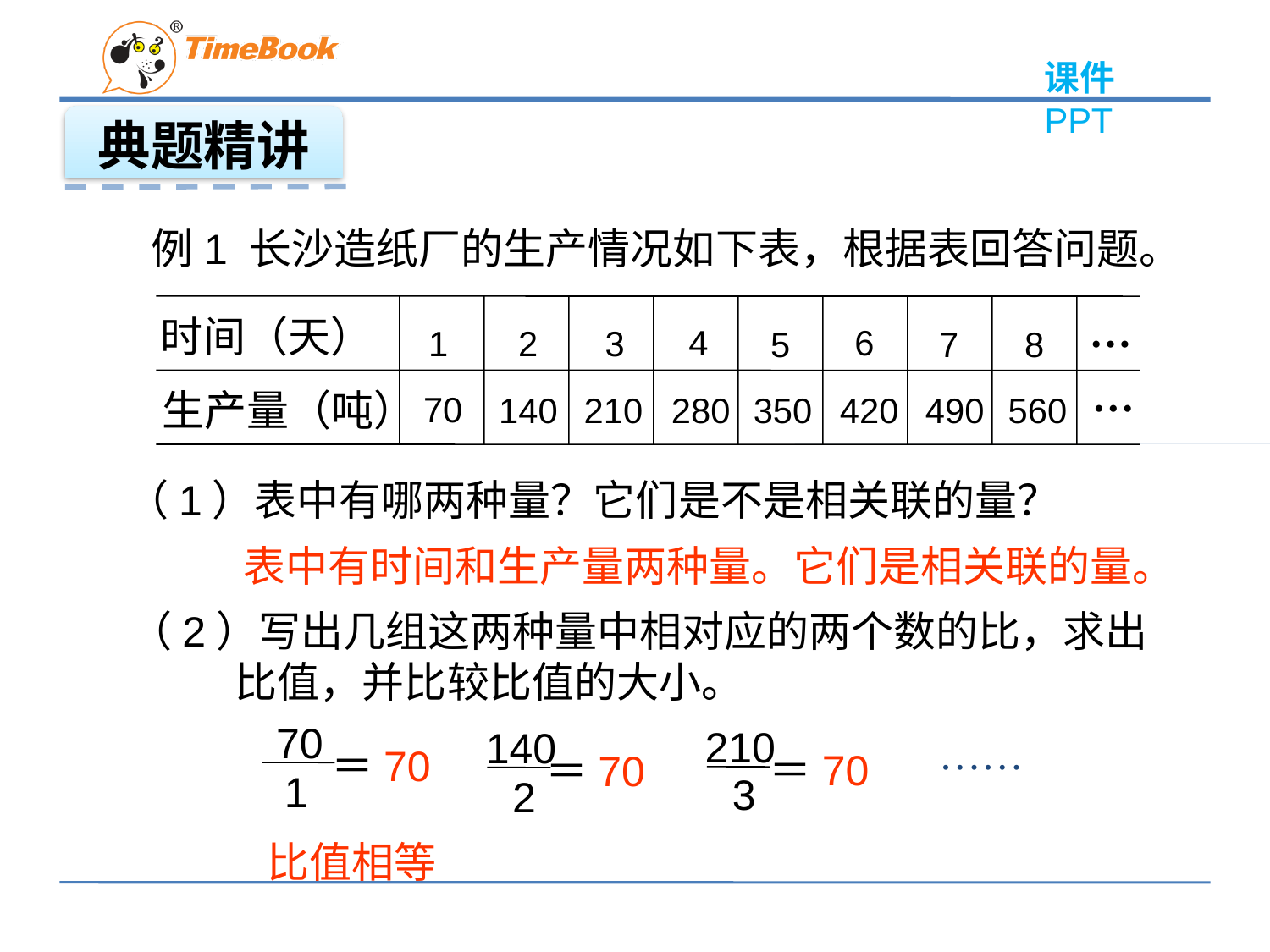

典题精讲
例1 长沙造纸厂的生产情况如下表，根据表回答问题。

…
时间（天）
4
6
1
2
3
5
7
8
…

生产量（吨）
70
140
210
280
350
420
490
560

（1）表中有哪两种量？它们是不是相关联的量？
表中有时间和生产量两种量。它们是相关联的量。
（2）写出几组这两种量中相对应的两个数的比，求出
          比值，并比较比值的大小。
70
1

210
3

140
2

……
＝70
＝70
＝70
比值相等